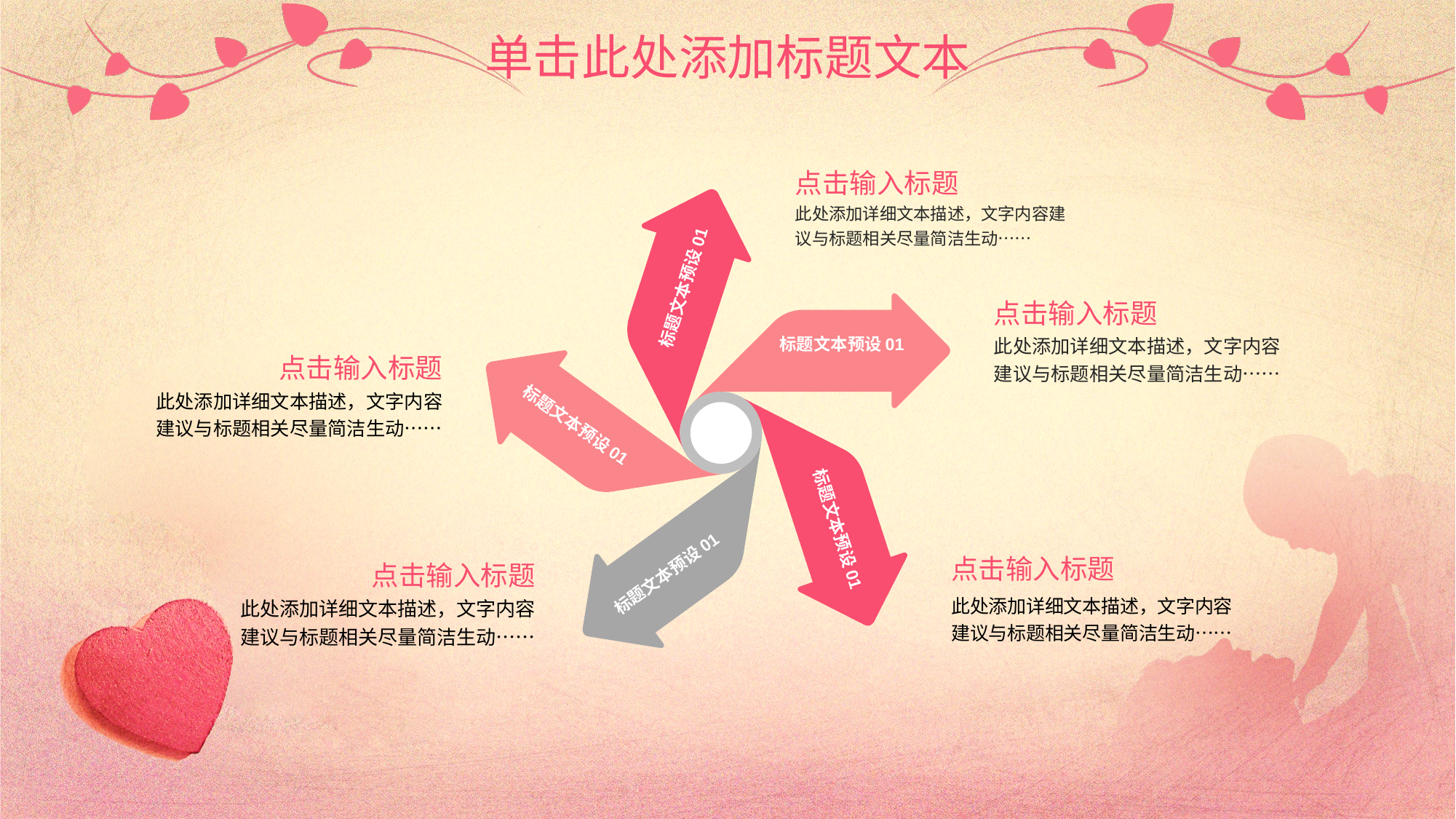

单击此处添加标题文本
点击输入标题
此处添加详细文本描述，文字内容建议与标题相关尽量简洁生动……

标题文本预设01

标题文本预设01

标题文本预设01

标题文本预设01
标题文本预设01
点击输入标题
此处添加详细文本描述，文字内容建议与标题相关尽量简洁生动……
点击输入标题
此处添加详细文本描述，文字内容建议与标题相关尽量简洁生动……
点击输入标题
此处添加详细文本描述，文字内容建议与标题相关尽量简洁生动……
点击输入标题
此处添加详细文本描述，文字内容建议与标题相关尽量简洁生动……